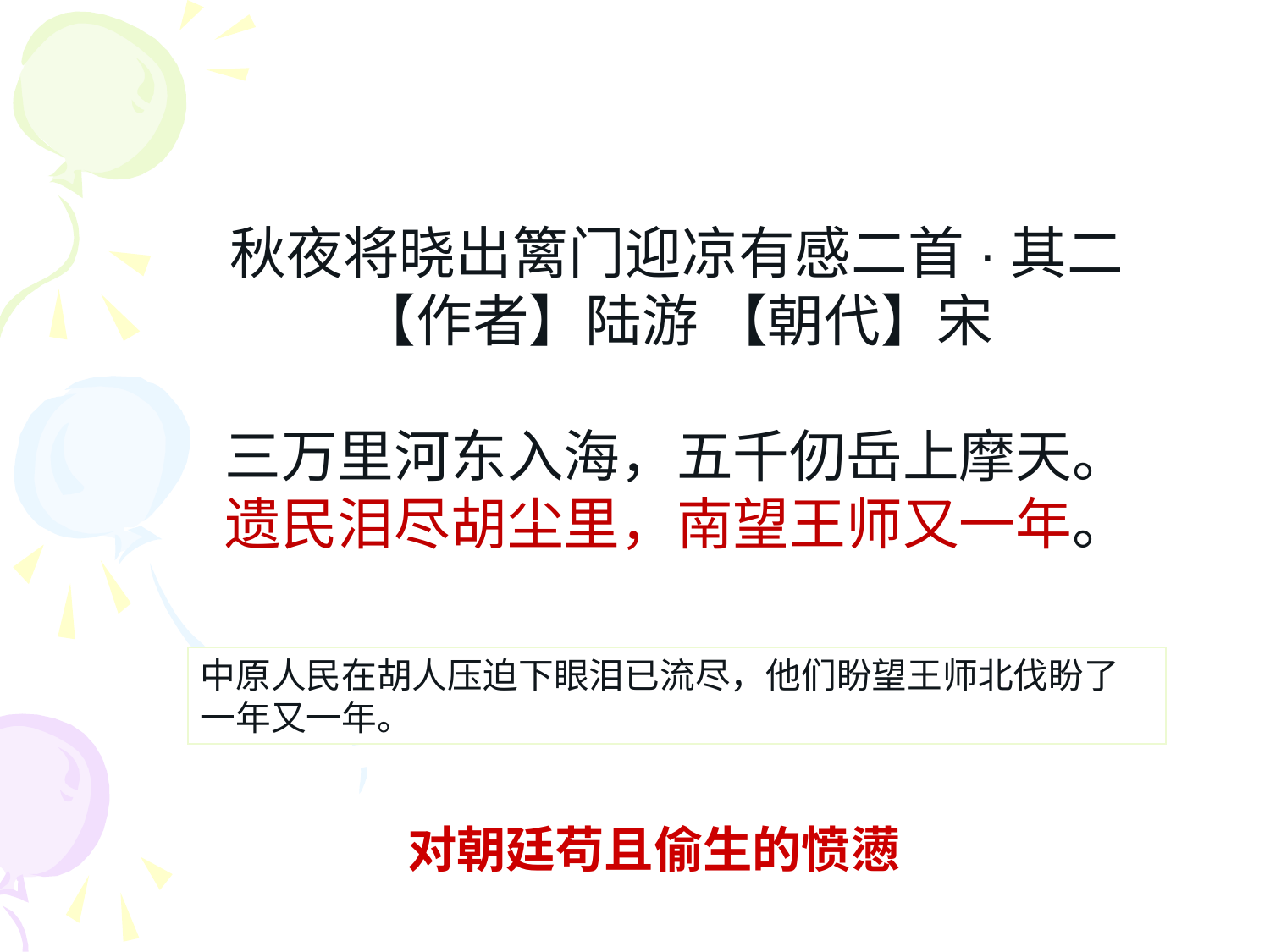

秋夜将晓出篱门迎凉有感二首·其二
【作者】陆游 【朝代】宋

三万里河东入海，五千仞岳上摩天。
遗民泪尽胡尘里，南望王师又一年。

中原人民在胡人压迫下眼泪已流尽，他们盼望王师北伐盼了一年又一年。
对朝廷苟且偷生的愤懑